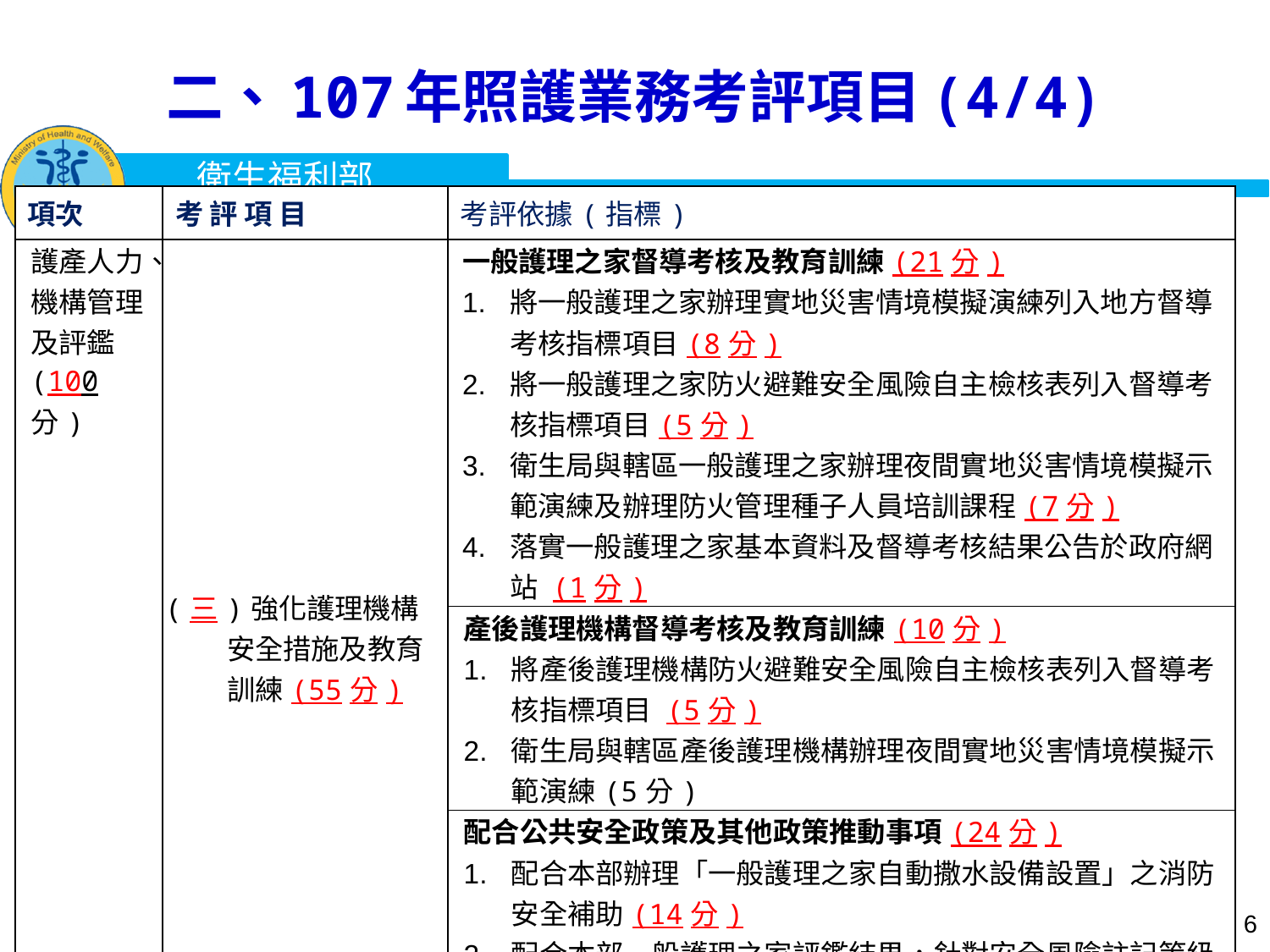

# 二、107年照護業務考評項目(4/4)
| 項次 | 考 評 項 目 | 考評依據(指標) |
| --- | --- | --- |
| 護產人力、機構管理及評鑑 (100分) | (三)強化護理機構安全措施及教育訓練(55分) | 一般護理之家督導考核及教育訓練(21分) 將一般護理之家辦理實地災害情境模擬演練列入地方督導考核指標項目(8分) 將一般護理之家防火避難安全風險自主檢核表列入督導考核指標項目(5分) 衛生局與轄區一般護理之家辦理夜間實地災害情境模擬示範演練及辦理防火管理種子人員培訓課程(7分) 落實一般護理之家基本資料及督導考核結果公告於政府網站 (1分) |
|  |  | 產後護理機構督導考核及教育訓練(10分) 將產後護理機構防火避難安全風險自主檢核表列入督導考核指標項目 (5分) 衛生局與轄區產後護理機構辦理夜間實地災害情境模擬示範演練(5分) |
|  |  | 配合公共安全政策及其他政策推動事項(24分) 配合本部辦理「一般護理之家自動撒水設備設置」之消防安全補助(14分) 配合本部一般護理之家評鑑結果，針對安全風險註記等級或需改善的缺失，於本部規定期限內追蹤輔導並有具體改善結果(10分) |
6